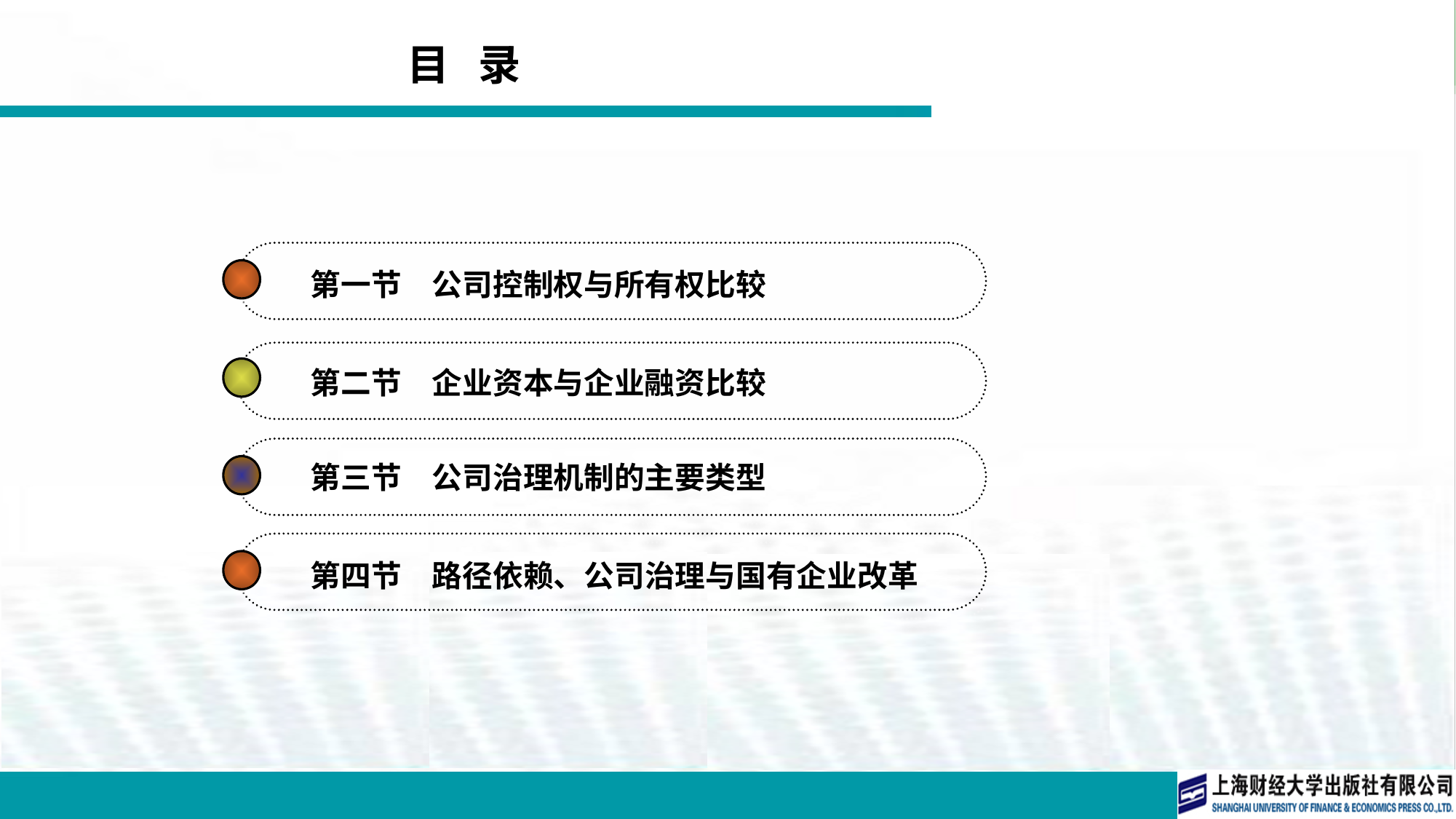

目   录

第一节　公司控制权与所有权比较

第二节　企业资本与企业融资比较

第三节　公司治理机制的主要类型

第四节　路径依赖、公司治理与国有企业改革